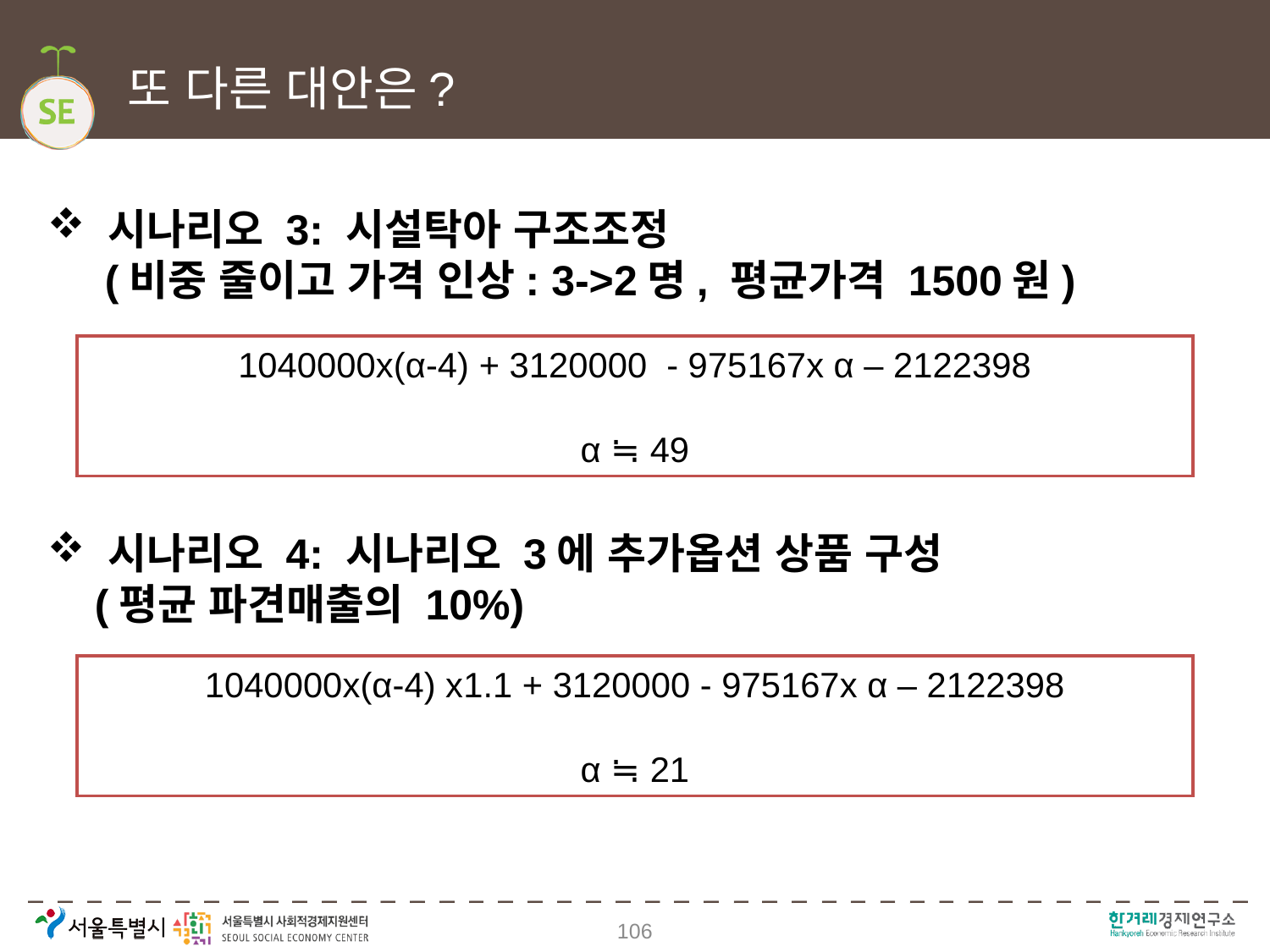

# 또 다른 대안은?
 시나리오 3: 시설탁아 구조조정
    (비중 줄이고 가격 인상: 3->2명, 평균가격 1500원)
1040000x(α-4) + 3120000  - 975167x α – 2122398

α ≒ 49
 시나리오 4: 시나리오 3에 추가옵션 상품 구성
    (평균 파견매출의 10%)
1040000x(α-4) x1.1 + 3120000 - 975167x α – 2122398

α ≒ 21
106